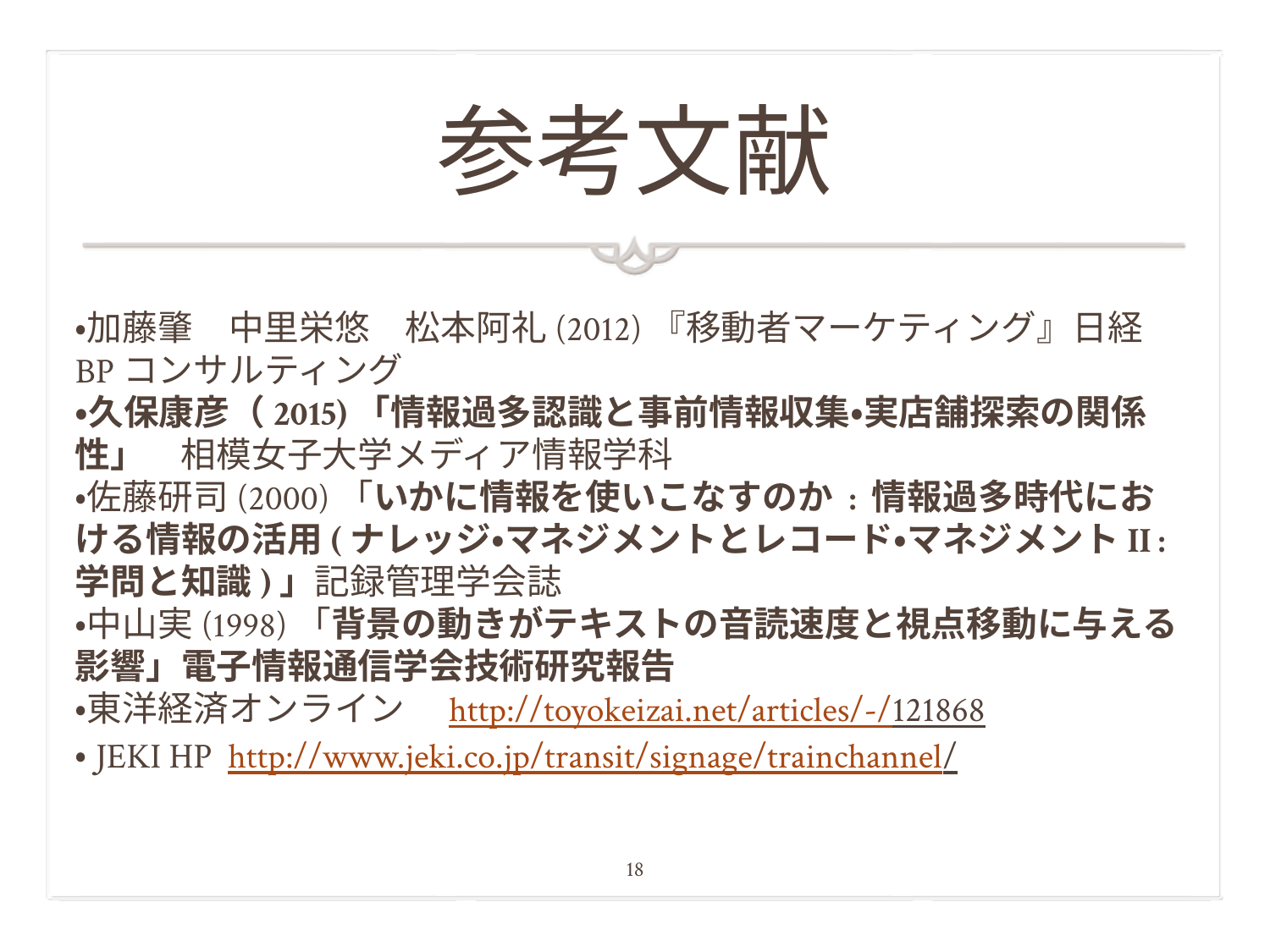

# 参考文献
・加藤肇　中里栄悠　松本阿礼(2012)『移動者マーケティング』日経BPコンサルティング
・久保康彦（2015)「情報過多認識と事前情報収集・実店舗探索の関係性」　相模女子大学メディア情報学科
・佐藤研司(2000)「いかに情報を使いこなすのか : 情報過多時代における情報の活用(ナレッジ・マネジメントとレコード・マネジメントII : 学問と知識)」記録管理学会誌
・中山実(1998)「背景の動きがテキストの音読速度と視点移動に与える影響」電子情報通信学会技術研究報告
・東洋経済オンライン　http://toyokeizai.net/articles/-/121868
・JEKI HP  http://www.jeki.co.jp/transit/signage/trainchannel/

18